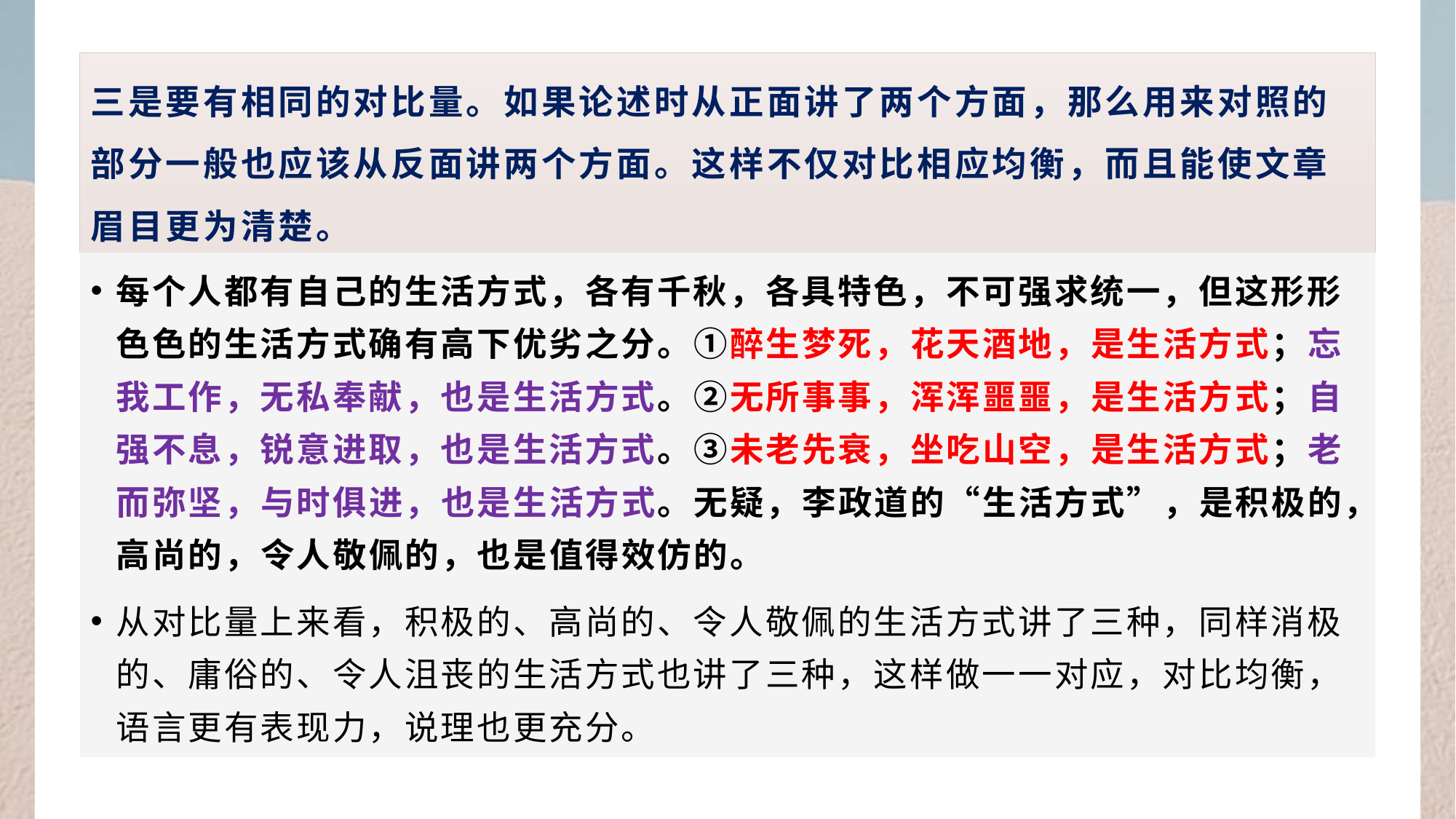

# 三是要有相同的对比量。如果论述时从正面讲了两个方面，那么用来对照的部分一般也应该从反面讲两个方面。这样不仅对比相应均衡，而且能使文章眉目更为清楚。
每个人都有自己的生活方式，各有千秋，各具特色，不可强求统一，但这形形色色的生活方式确有高下优劣之分。①醉生梦死，花天酒地，是生活方式；忘我工作，无私奉献，也是生活方式。②无所事事，浑浑噩噩，是生活方式；自强不息，锐意进取，也是生活方式。③未老先衰，坐吃山空，是生活方式；老而弥坚，与时俱进，也是生活方式。无疑，李政道的“生活方式”，是积极的，高尚的，令人敬佩的，也是值得效仿的。
从对比量上来看，积极的、高尚的、令人敬佩的生活方式讲了三种，同样消极的、庸俗的、令人沮丧的生活方式也讲了三种，这样做一一对应，对比均衡，语言更有表现力，说理也更充分。